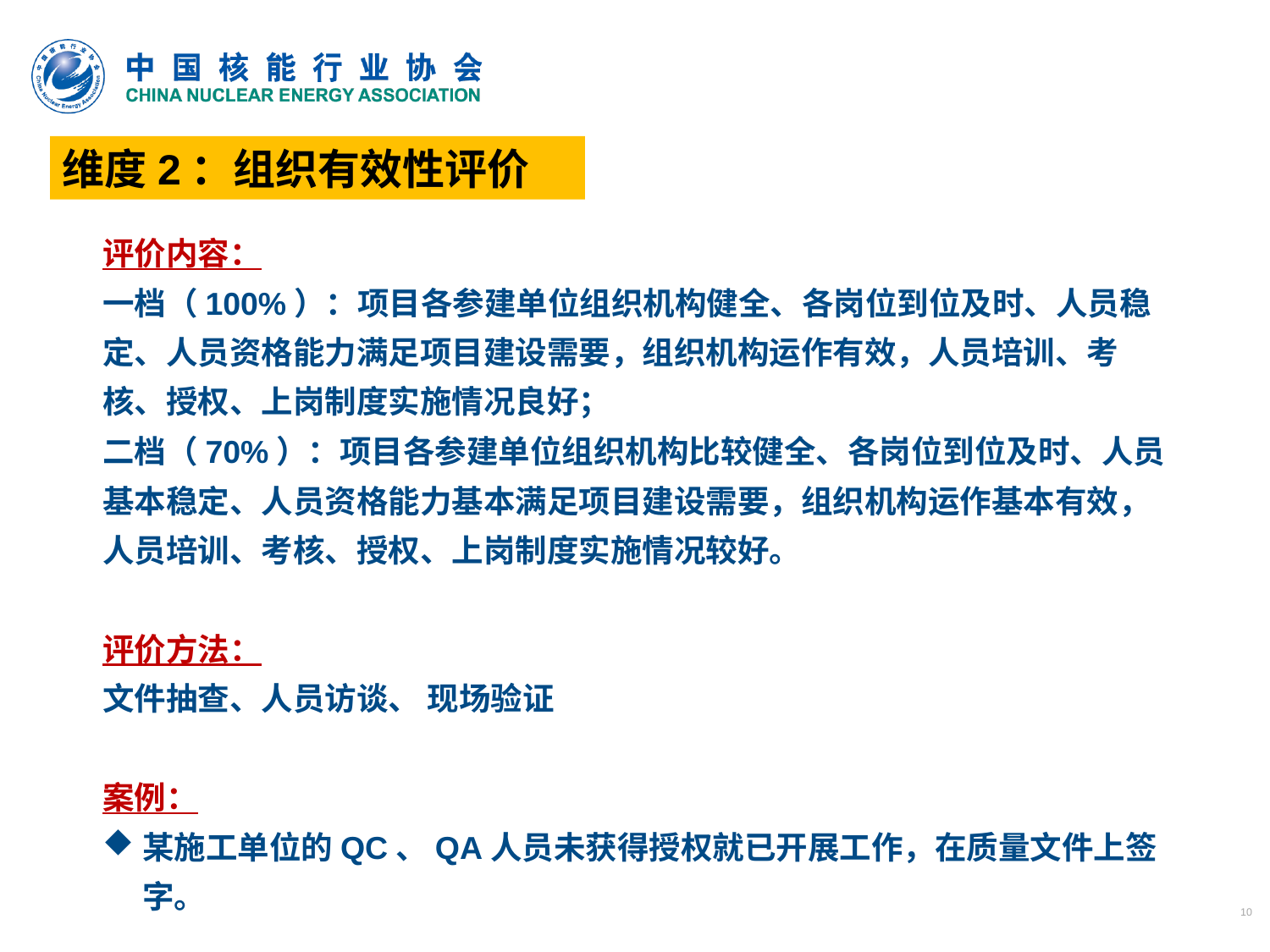

维度2：组织有效性评价
评价内容：
一档（100%）：项目各参建单位组织机构健全、各岗位到位及时、人员稳定、人员资格能力满足项目建设需要，组织机构运作有效，人员培训、考核、授权、上岗制度实施情况良好；
二档（70%）：项目各参建单位组织机构比较健全、各岗位到位及时、人员基本稳定、人员资格能力基本满足项目建设需要，组织机构运作基本有效，人员培训、考核、授权、上岗制度实施情况较好。

评价方法：
文件抽查、人员访谈、 现场验证

案例：
某施工单位的QC、QA人员未获得授权就已开展工作，在质量文件上签字。
10